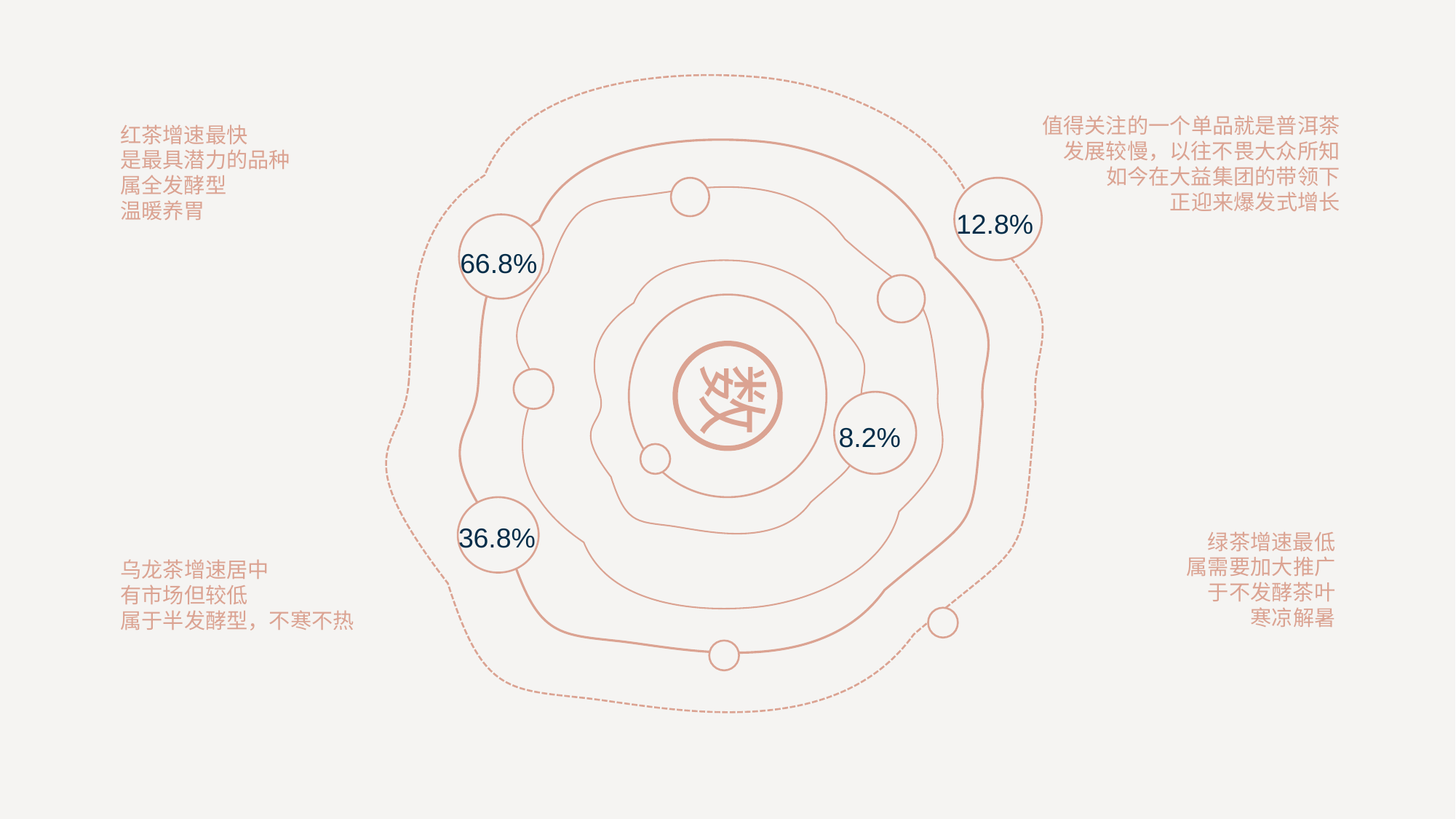

值得关注的一个单品就是普洱茶
发展较慢，以往不畏大众所知
如今在大益集团的带领下
正迎来爆发式增长
红茶增速最快
是最具潜力的品种
属全发酵型
温暖养胃

12.8%

66.8%

数

8.2%

36.8%
绿茶增速最低
属需要加大推广
于不发酵茶叶
寒凉解暑
乌龙茶增速居中
有市场但较低
属于半发酵型，不寒不热